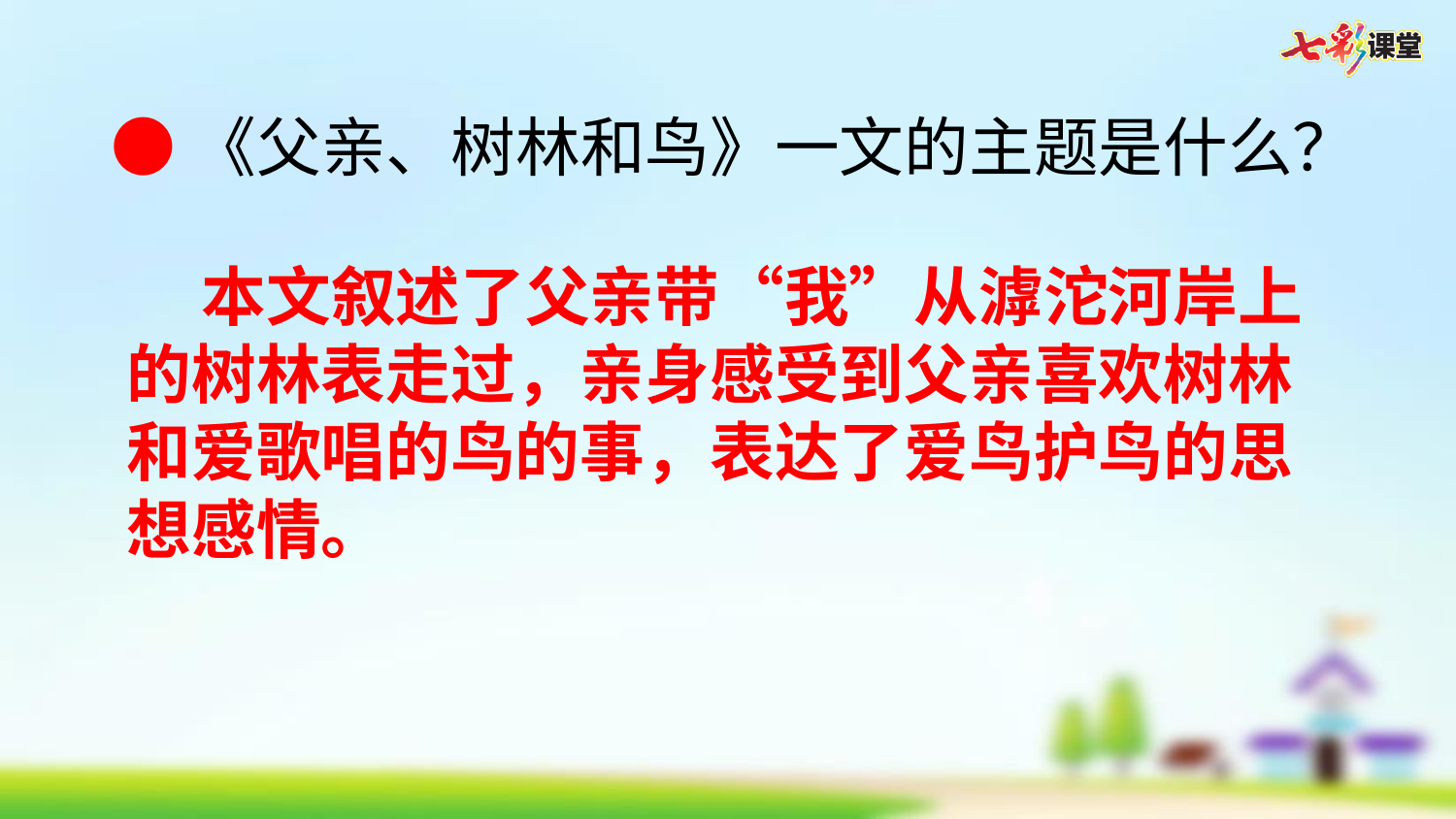

●《父亲、树林和鸟》一文的主题是什么？
    本文叙述了父亲带“我”从滹沱河岸上的树林表走过，亲身感受到父亲喜欢树林和爱歌唱的鸟的事，表达了爱鸟护鸟的思想感情。